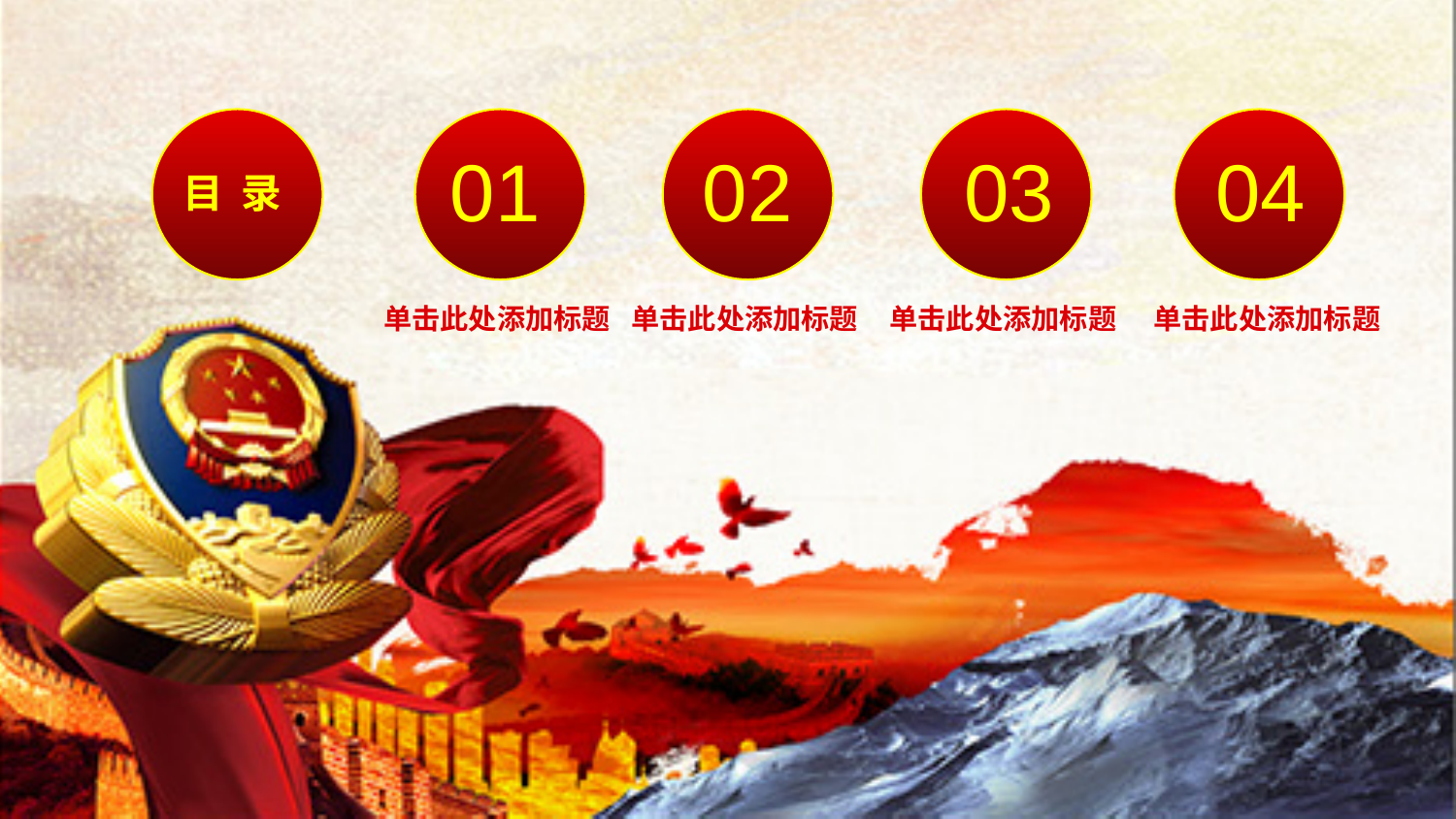

01
02
03
04
目  录
单击此处添加标题
单击此处添加标题
单击此处添加标题
单击此处添加标题